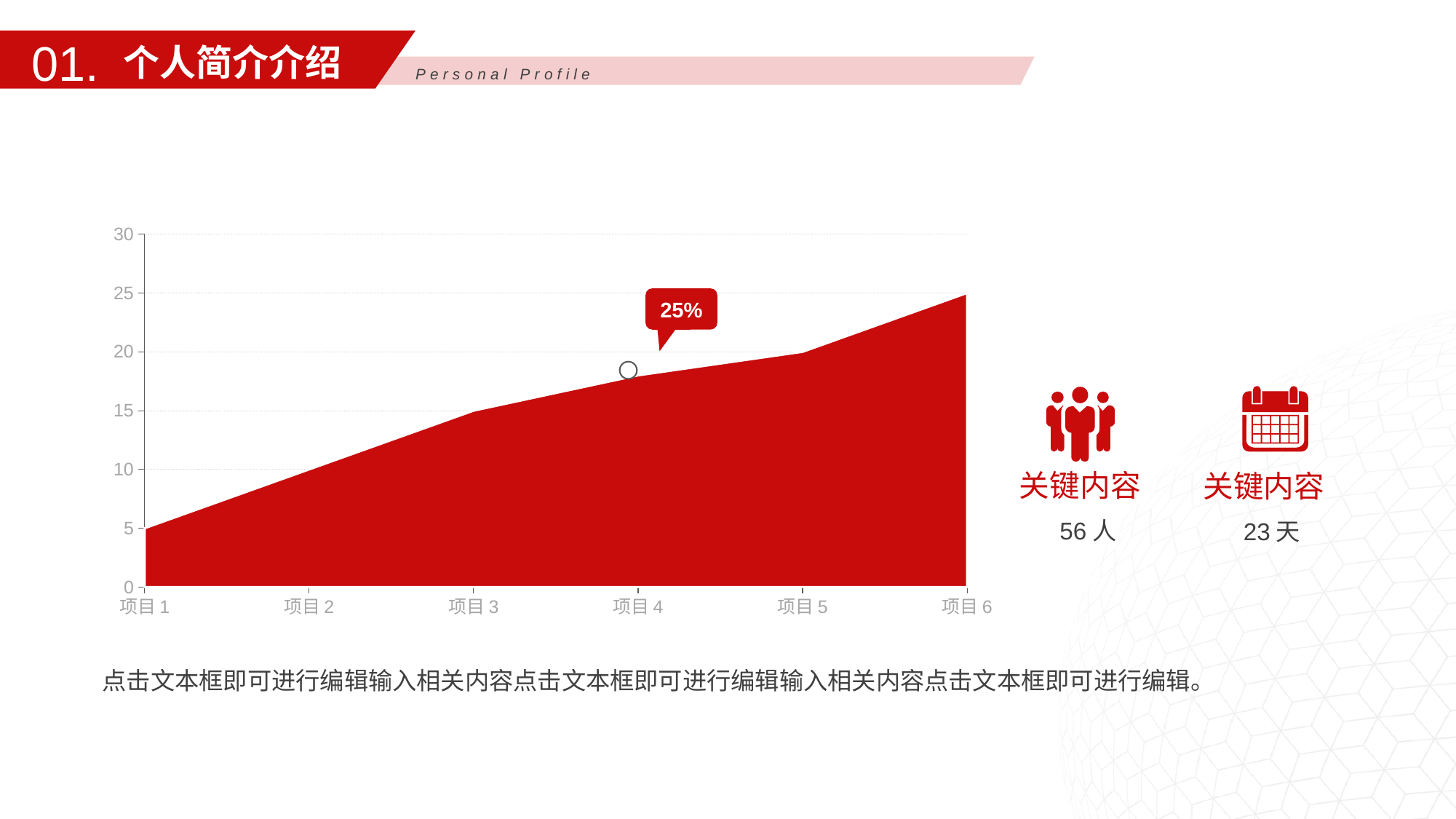

01.
个人简介介绍

Personal Profile

### Chart

| Category | Series 1 |
|---|---|
| 项目1 | 5.0 |
| 项目2 | 10.0 |
| 项目3 | 15.0 |
| 项目4 | 18.0 |
| 项目5 | 20.0 |
| 项目6 | 25.0 |
25%

关键内容
关键内容
56人
23天
点击文本框即可进行编辑输入相关内容点击文本框即可进行编辑输入相关内容点击文本框即可进行编辑。